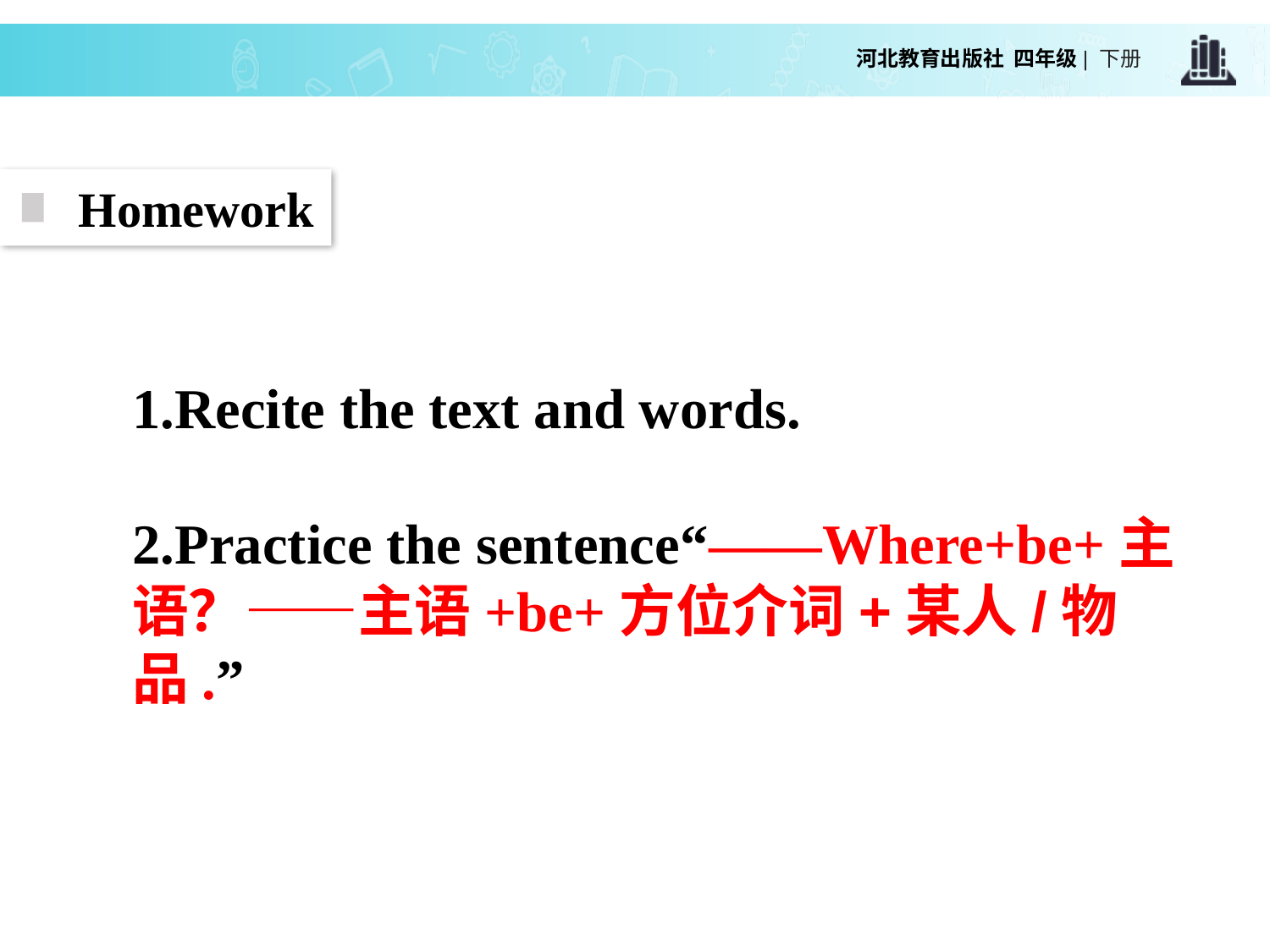

Homework

1.Recite the text and words.

2.Practice the sentence“——Where+be+主语？——主语+be+方位介词+某人/物品.”